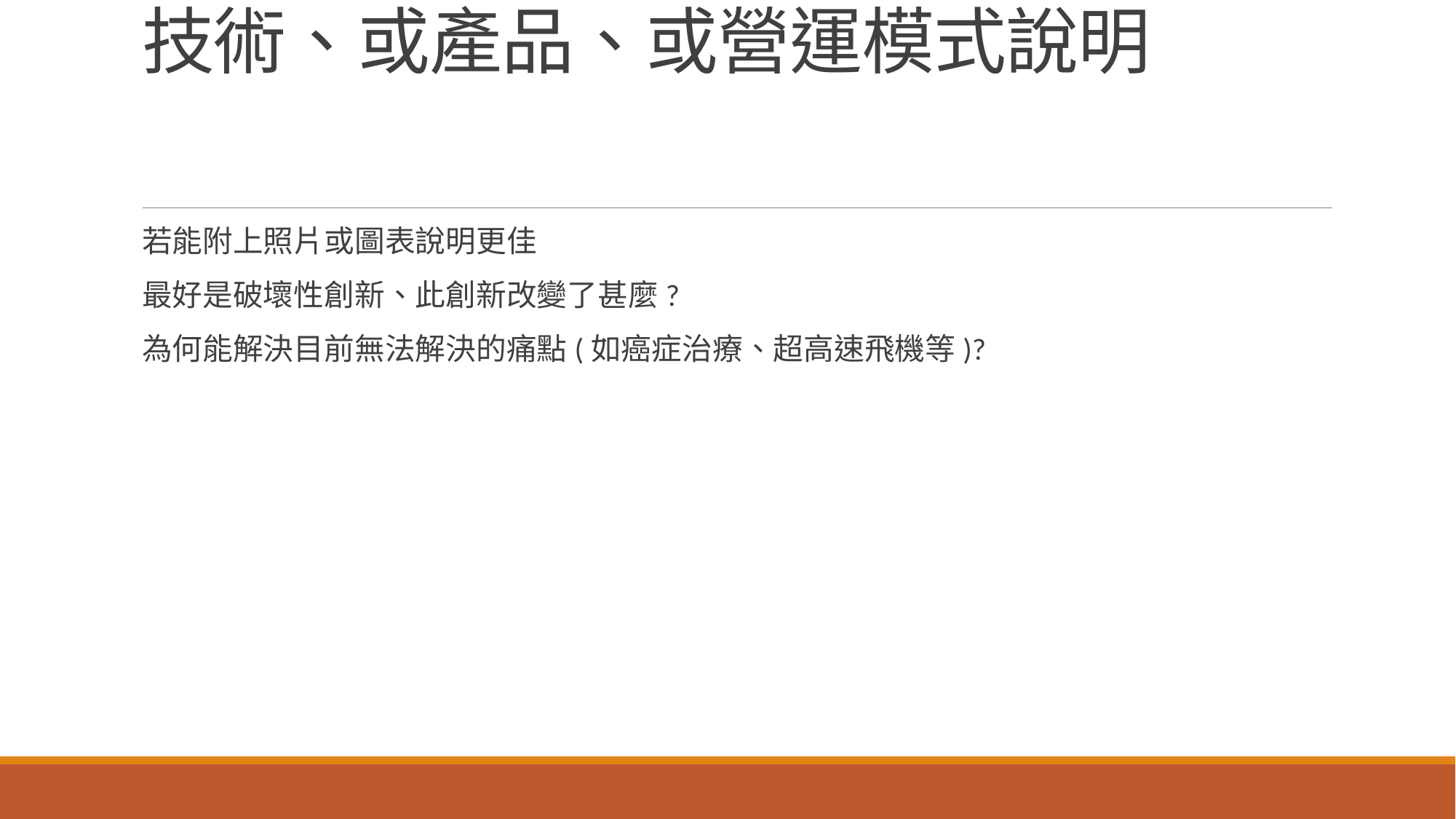

# 技術、或產品、或營運模式說明
若能附上照片或圖表說明更佳
最好是破壞性創新、此創新改變了甚麼?
為何能解決目前無法解決的痛點(如癌症治療、超高速飛機等)?